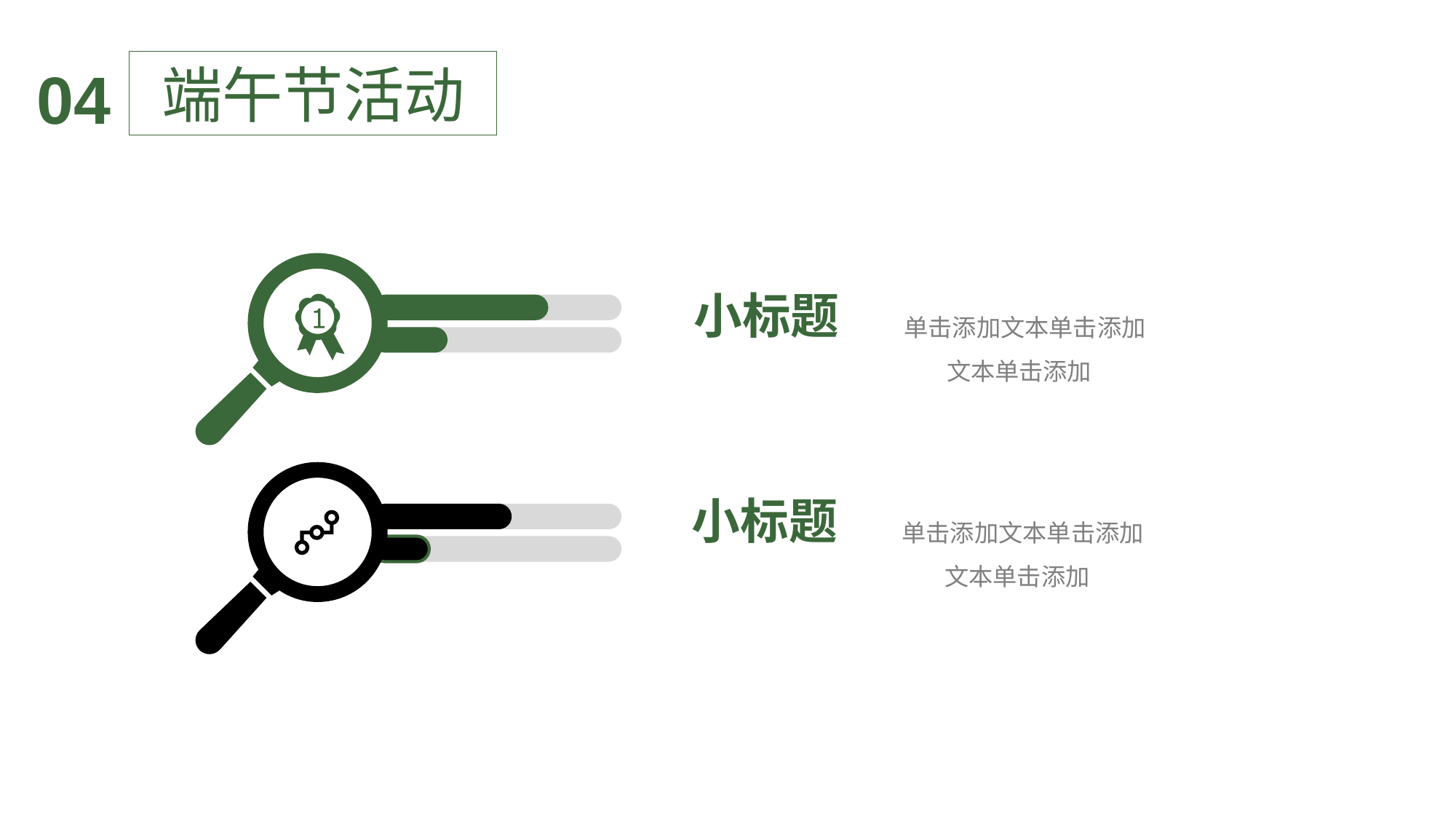

端午节活动
04

小标题
 单击添加文本单击添加文本单击添加

小标题
 单击添加文本单击添加文本单击添加